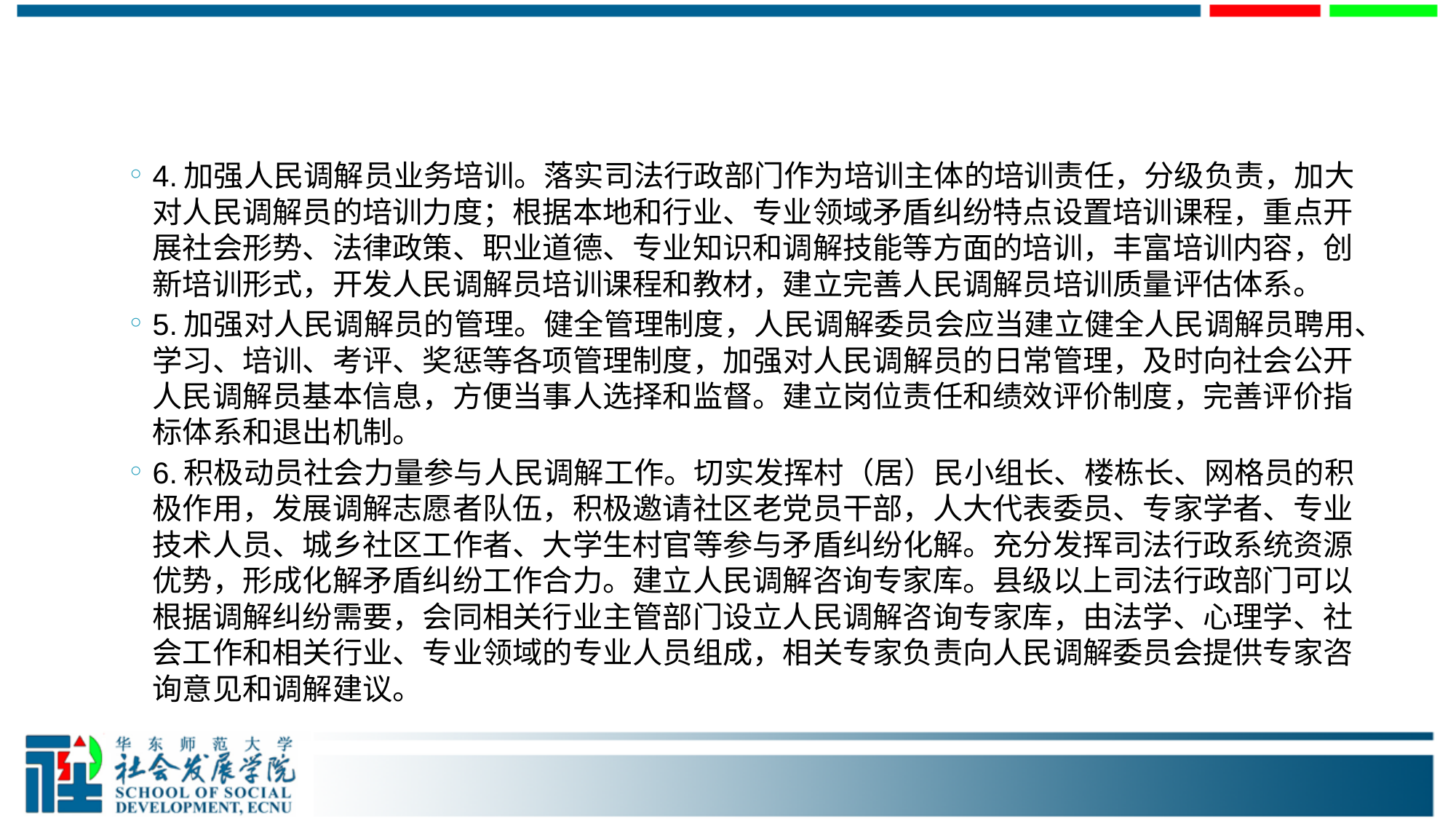

#
4.加强人民调解员业务培训。落实司法行政部门作为培训主体的培训责任，分级负责，加大对人民调解员的培训力度；根据本地和行业、专业领域矛盾纠纷特点设置培训课程，重点开展社会形势、法律政策、职业道德、专业知识和调解技能等方面的培训，丰富培训内容，创新培训形式，开发人民调解员培训课程和教材，建立完善人民调解员培训质量评估体系。
5.加强对人民调解员的管理。健全管理制度，人民调解委员会应当建立健全人民调解员聘用、学习、培训、考评、奖惩等各项管理制度，加强对人民调解员的日常管理，及时向社会公开人民调解员基本信息，方便当事人选择和监督。建立岗位责任和绩效评价制度，完善评价指标体系和退出机制。
6.积极动员社会力量参与人民调解工作。切实发挥村（居）民小组长、楼栋长、网格员的积极作用，发展调解志愿者队伍，积极邀请社区老党员干部，人大代表委员、专家学者、专业技术人员、城乡社区工作者、大学生村官等参与矛盾纠纷化解。充分发挥司法行政系统资源优势，形成化解矛盾纠纷工作合力。建立人民调解咨询专家库。县级以上司法行政部门可以根据调解纠纷需要，会同相关行业主管部门设立人民调解咨询专家库，由法学、心理学、社会工作和相关行业、专业领域的专业人员组成，相关专家负责向人民调解委员会提供专家咨询意见和调解建议。